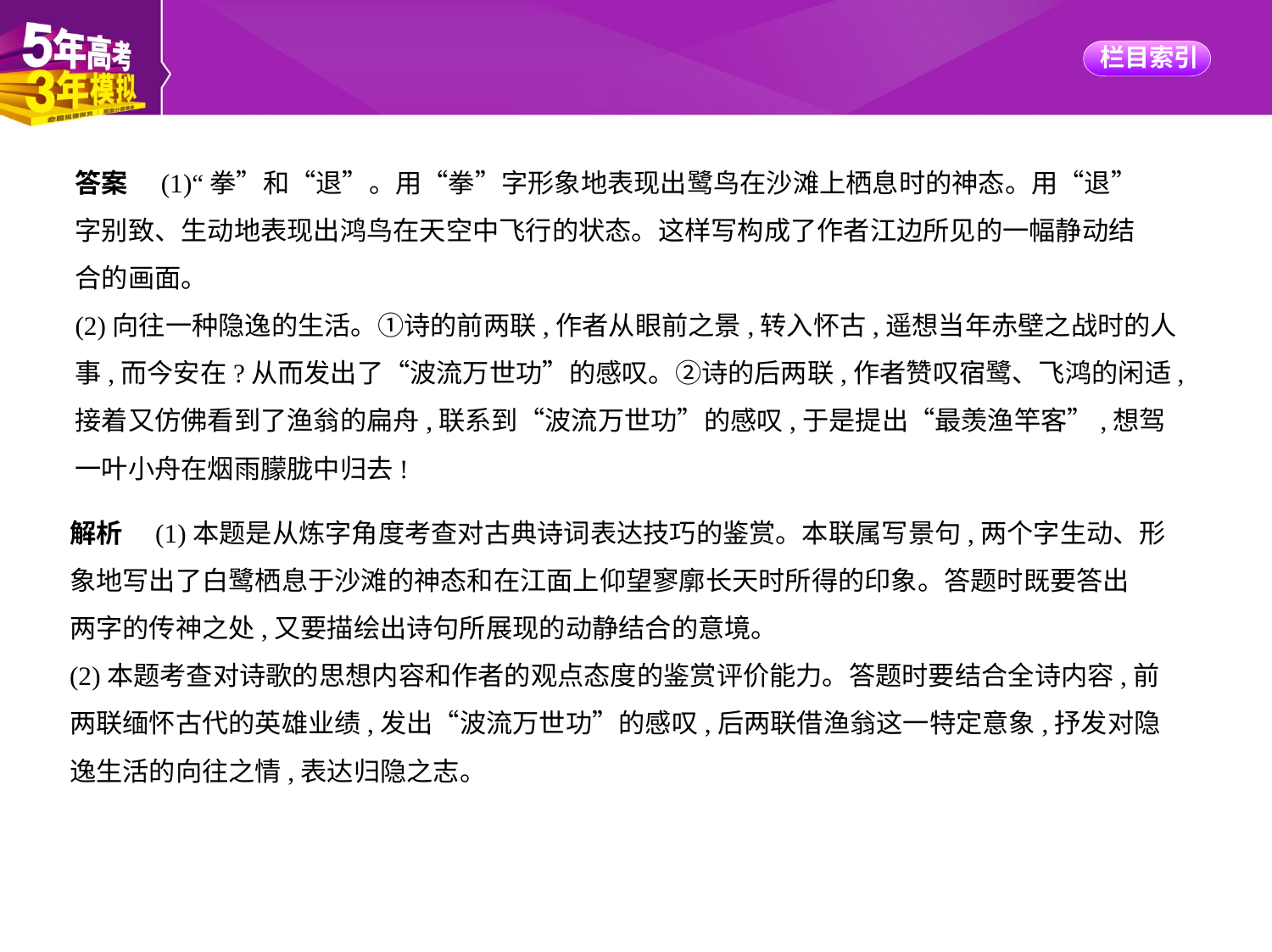

答案　(1)“拳”和“退”。用“拳”字形象地表现出鹭鸟在沙滩上栖息时的神态。用“退”
字别致、生动地表现出鸿鸟在天空中飞行的状态。这样写构成了作者江边所见的一幅静动结
合的画面。
(2)向往一种隐逸的生活。①诗的前两联,作者从眼前之景,转入怀古,遥想当年赤壁之战时的人
事,而今安在?从而发出了“波流万世功”的感叹。②诗的后两联,作者赞叹宿鹭、飞鸿的闲适,
接着又仿佛看到了渔翁的扁舟,联系到“波流万世功”的感叹,于是提出“最羡渔竿客”,想驾
一叶小舟在烟雨朦胧中归去!
解析　(1)本题是从炼字角度考查对古典诗词表达技巧的鉴赏。本联属写景句,两个字生动、形
象地写出了白鹭栖息于沙滩的神态和在江面上仰望寥廓长天时所得的印象。答题时既要答出
两字的传神之处,又要描绘出诗句所展现的动静结合的意境。
(2)本题考查对诗歌的思想内容和作者的观点态度的鉴赏评价能力。答题时要结合全诗内容,前
两联缅怀古代的英雄业绩,发出“波流万世功”的感叹,后两联借渔翁这一特定意象,抒发对隐
逸生活的向往之情,表达归隐之志。